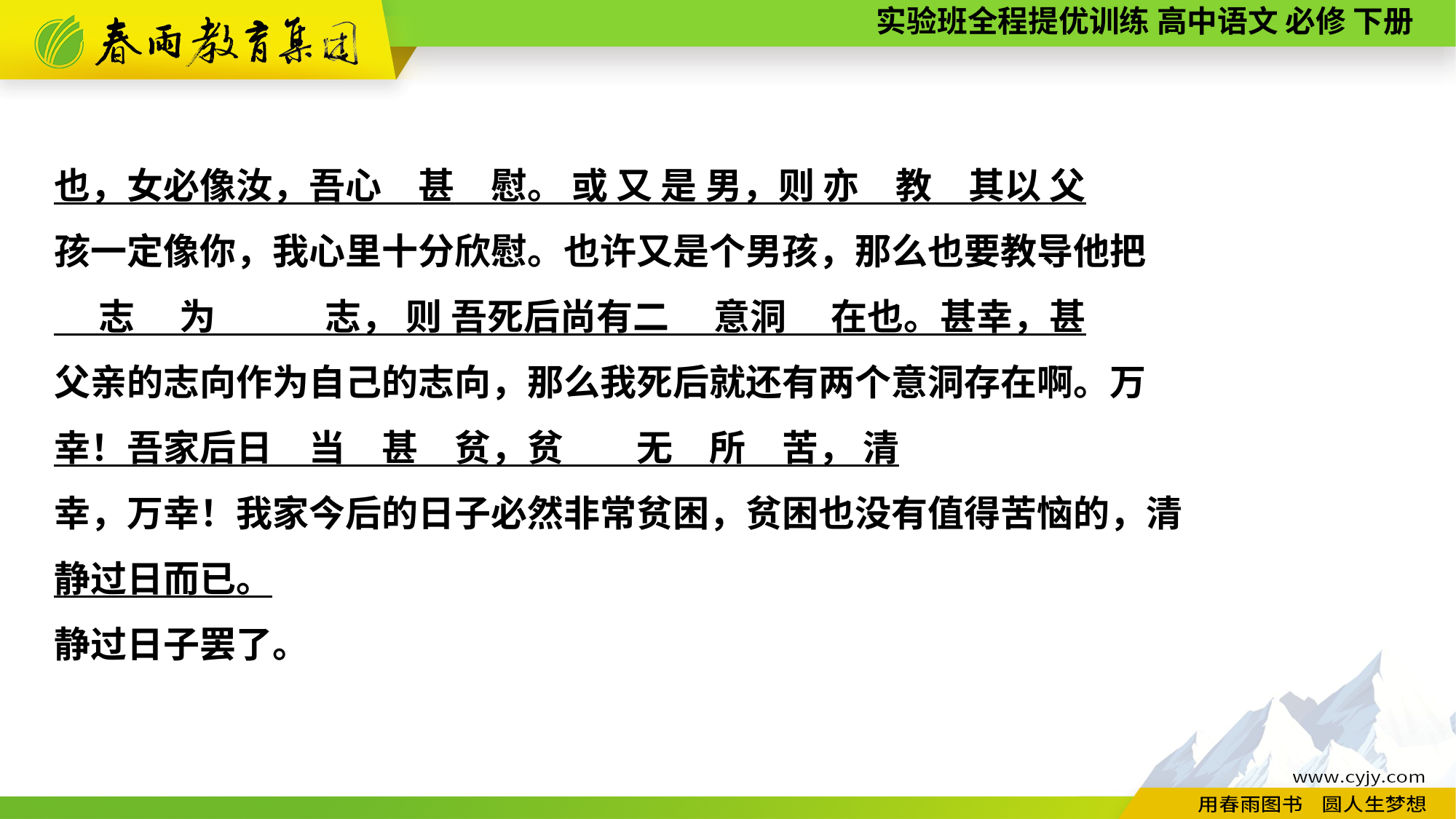

也，女必像汝，吾心　甚　慰。 或 又 是 男，则 亦　教　其以 父
孩一定像你，我心里十分欣慰。也许又是个男孩，那么也要教导他把
　 志　 为　　　志， 则 吾死后尚有二　 意洞 　在也。甚幸，甚
父亲的志向作为自己的志向，那么我死后就还有两个意洞存在啊。万
幸！吾家后日　当　甚　贫，贫　　无　所　苦， 清
幸，万幸！我家今后的日子必然非常贫困，贫困也没有值得苦恼的，清
静过日而已。
静过日子罢了。